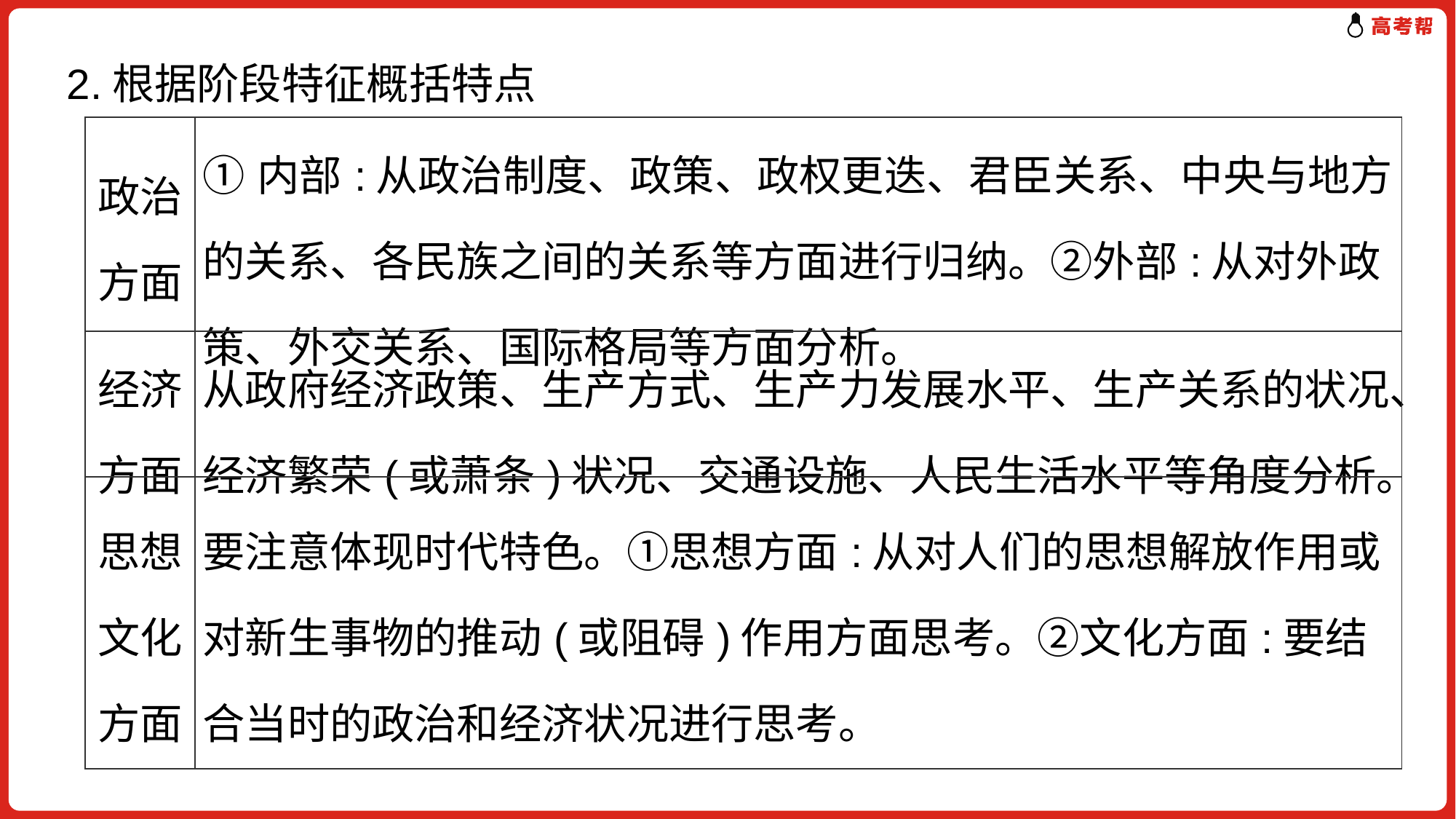

2.根据阶段特征概括特点
| 政治方面 | ①内部:从政治制度、政策、政权更迭、君臣关系、中央与地方的关系、各民族之间的关系等方面进行归纳。②外部:从对外政策、外交关系、国际格局等方面分析。 |
| --- | --- |
| 经济方面 | 从政府经济政策、生产方式、生产力发展水平、生产关系的状况、经济繁荣(或萧条)状况、交通设施、人民生活水平等角度分析。 |
| 思想文化方面 | 要注意体现时代特色。①思想方面:从对人们的思想解放作用或对新生事物的推动(或阻碍)作用方面思考。②文化方面:要结合当时的政治和经济状况进行思考。 |